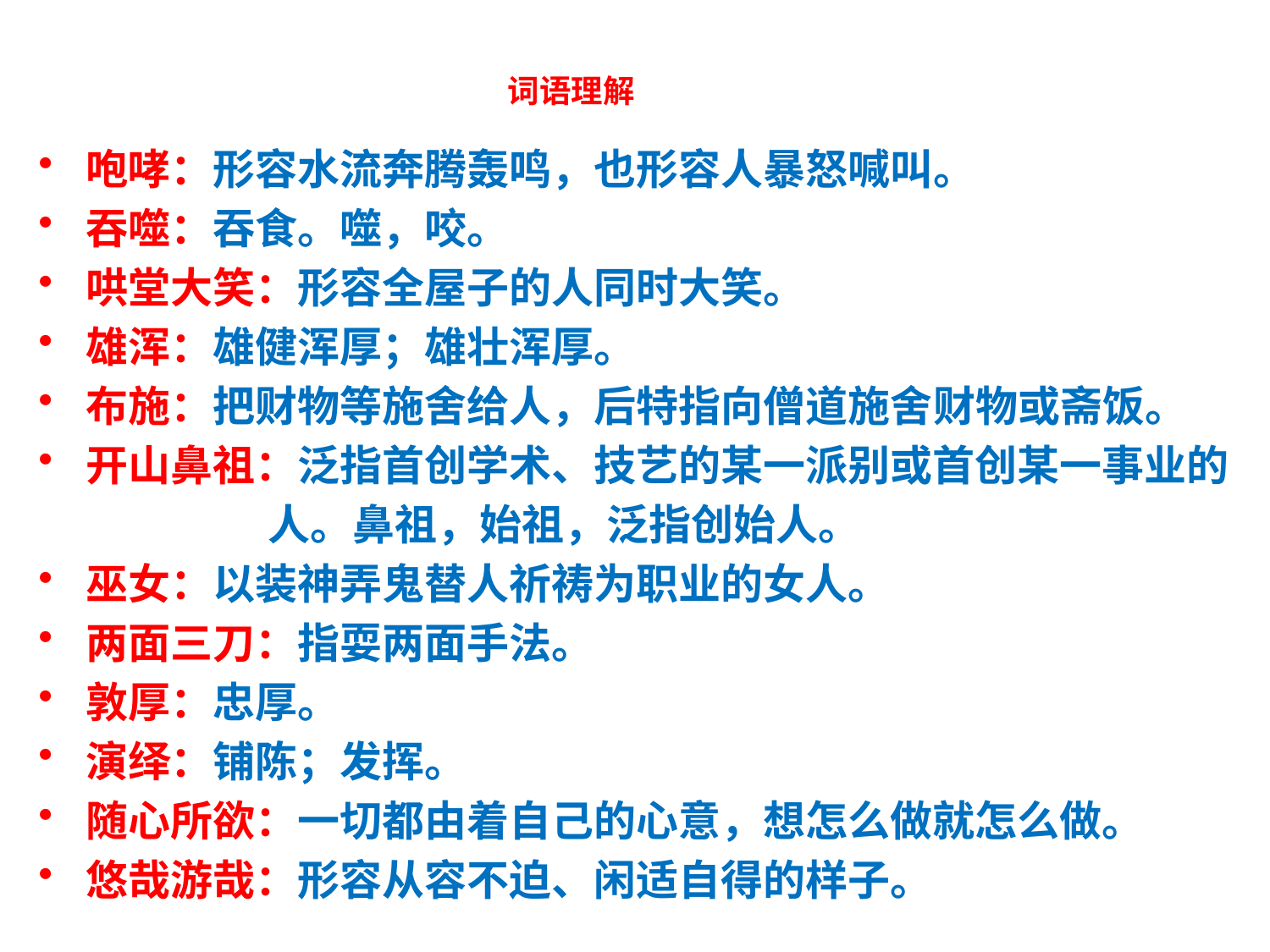

# 词语理解
咆哮：形容水流奔腾轰鸣，也形容人暴怒喊叫。
吞噬：吞食。噬，咬。
哄堂大笑：形容全屋子的人同时大笑。
雄浑：雄健浑厚；雄壮浑厚。
布施：把财物等施舍给人，后特指向僧道施舍财物或斋饭。
开山鼻祖：泛指首创学术、技艺的某一派别或首创某一事业的
                       人。鼻祖，始祖，泛指创始人。
巫女：以装神弄鬼替人祈祷为职业的女人。
两面三刀：指耍两面手法。
敦厚：忠厚。
演绎：铺陈；发挥。
随心所欲：一切都由着自己的心意，想怎么做就怎么做。
悠哉游哉：形容从容不迫、闲适自得的样子。